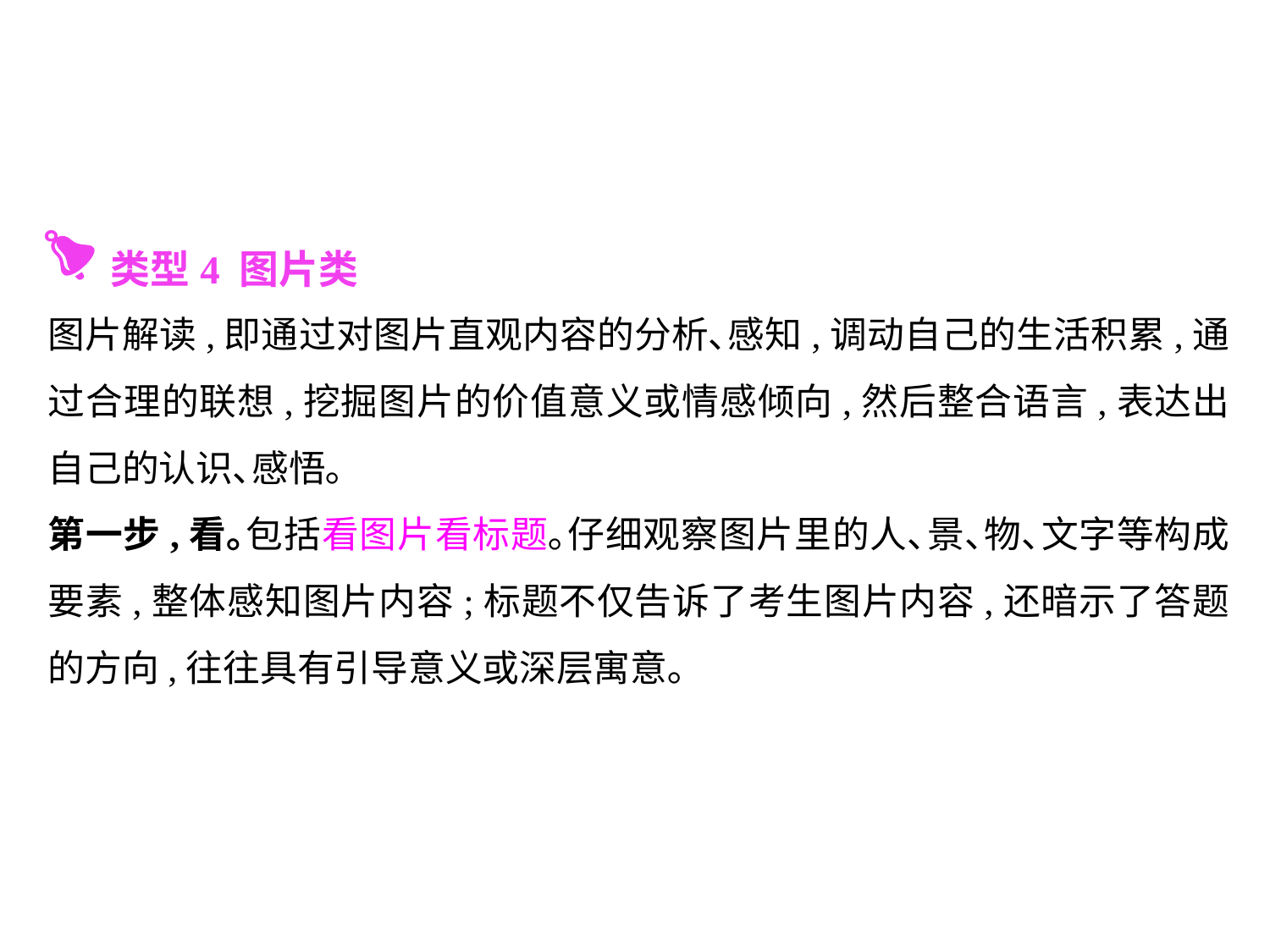

类型4 图片类

图片解读,即通过对图片直观内容的分析､感知,调动自己的生活积累,通过合理的联想,挖掘图片的价值意义或情感倾向,然后整合语言,表达出自己的认识､感悟｡
第一步,看｡包括看图片看标题｡仔细观察图片里的人､景､物､文字等构成要素,整体感知图片内容;标题不仅告诉了考生图片内容,还暗示了答题的方向,往往具有引导意义或深层寓意｡